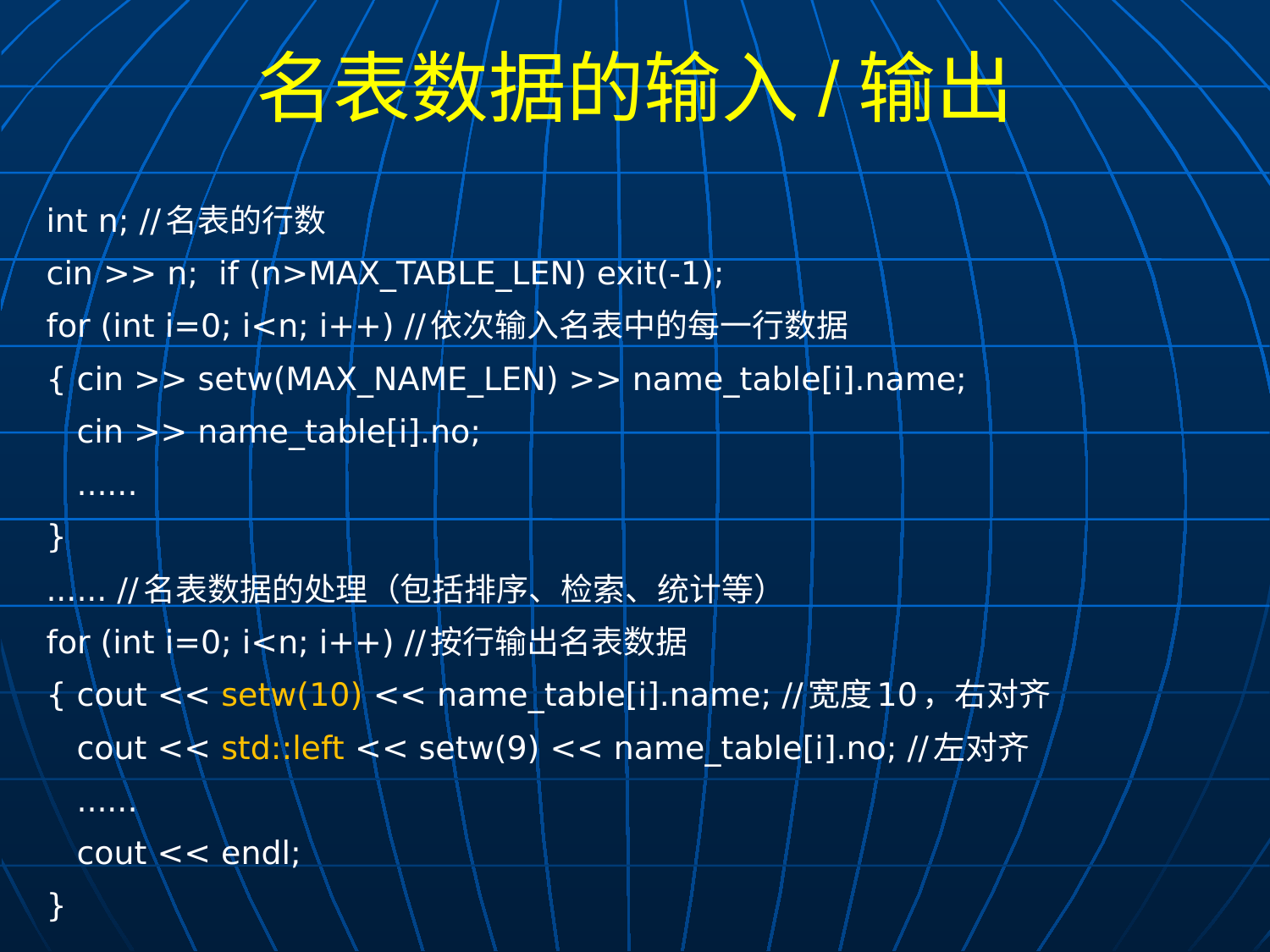

# 名表数据的输入/输出
int n; //名表的行数
cin >> n;  if (n>MAX_TABLE_LEN) exit(-1);
for (int i=0; i<n; i++) //依次输入名表中的每一行数据
{ cin >> setw(MAX_NAME_LEN) >> name_table[i].name;
   cin >> name_table[i].no;
   ......
}
...... //名表数据的处理（包括排序、检索、统计等）
for (int i=0; i<n; i++) //按行输出名表数据
{ cout << setw(10) << name_table[i].name; //宽度10，右对齐
   cout << std::left << setw(9) << name_table[i].no; //左对齐
   ......
   cout << endl;
}